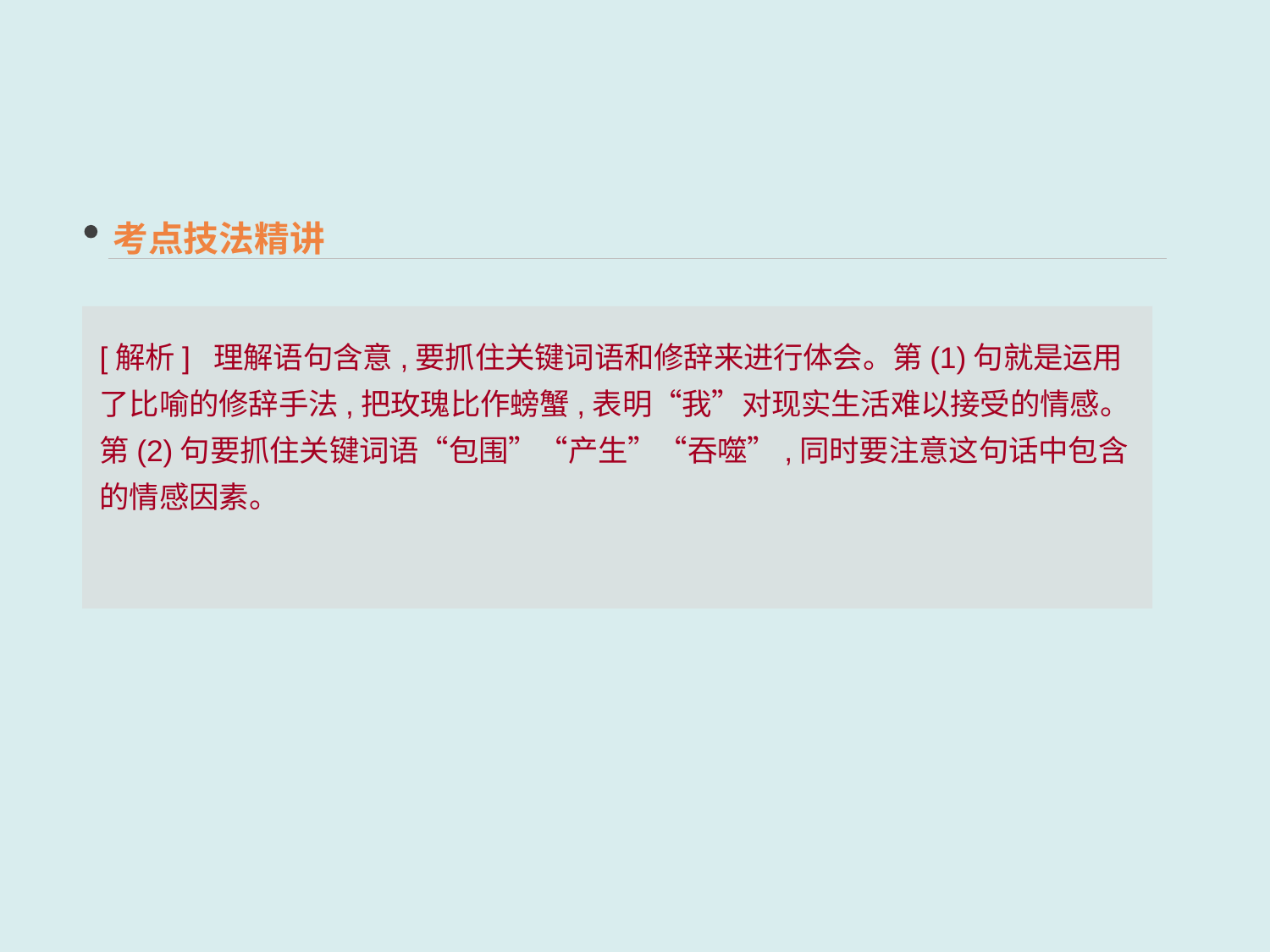

考点技法精讲

[解析]  理解语句含意,要抓住关键词语和修辞来进行体会。第(1)句就是运用了比喻的修辞手法,把玫瑰比作螃蟹,表明“我”对现实生活难以接受的情感。第(2)句要抓住关键词语“包围”“产生”“吞噬”,同时要注意这句话中包含的情感因素。